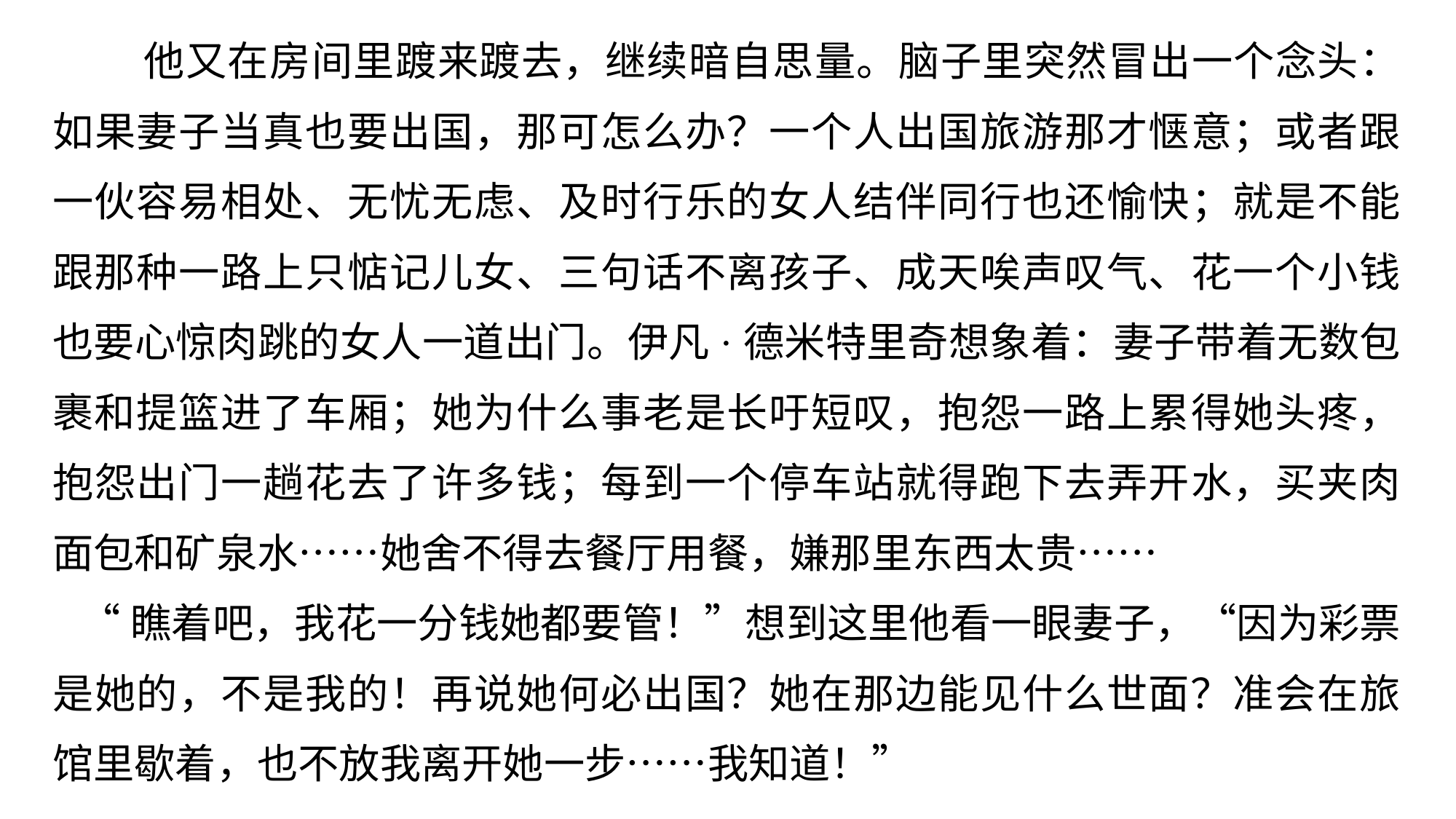

他又在房间里踱来踱去，继续暗自思量。脑子里突然冒出一个念头：如果妻子当真也要出国，那可怎么办？一个人出国旅游那才惬意；或者跟一伙容易相处、无忧无虑、及时行乐的女人结伴同行也还愉快；就是不能跟那种一路上只惦记儿女、三句话不离孩子、成天唉声叹气、花一个小钱也要心惊肉跳的女人一道出门。伊凡·德米特里奇想象着：妻子带着无数包裹和提篮进了车厢；她为什么事老是长吁短叹，抱怨一路上累得她头疼，抱怨出门一趟花去了许多钱；每到一个停车站就得跑下去弄开水，买夹肉面包和矿泉水……她舍不得去餐厅用餐，嫌那里东西太贵……
   “瞧着吧，我花一分钱她都要管！”想到这里他看一眼妻子，“因为彩票是她的，不是我的！再说她何必出国？她在那边能见什么世面？准会在旅馆里歇着，也不放我离开她一步……我知道！”